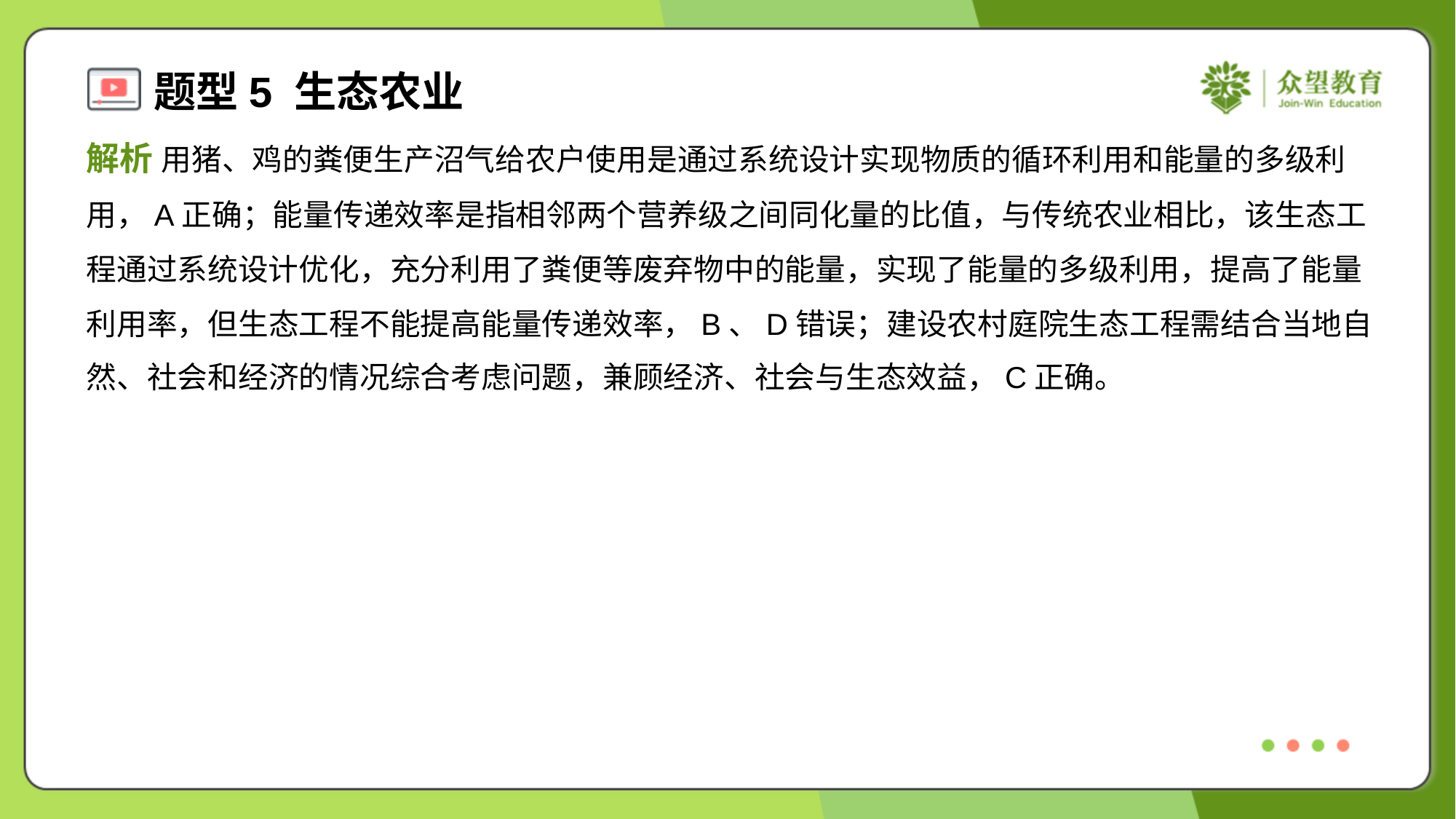

解析 用猪、鸡的粪便生产沼气给农户使用是通过系统设计实现物质的循环利用和能量的多级利
用，A正确；能量传递效率是指相邻两个营养级之间同化量的比值，与传统农业相比，该生态工
程通过系统设计优化，充分利用了粪便等废弃物中的能量，实现了能量的多级利用，提高了能量
利用率，但生态工程不能提高能量传递效率，B、D错误；建设农村庭院生态工程需结合当地自
然、社会和经济的情况综合考虑问题，兼顾经济、社会与生态效益，C正确。